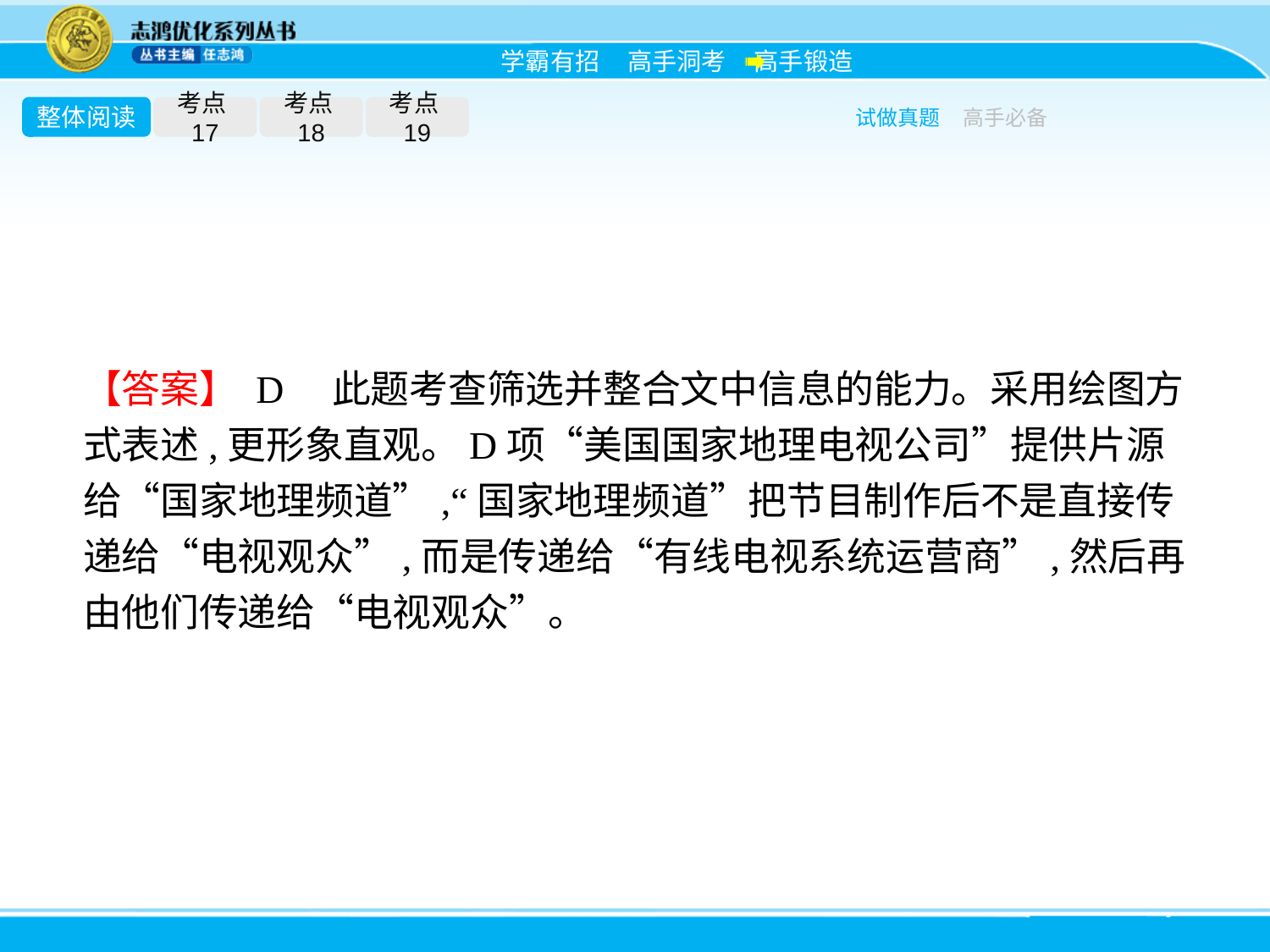

整体阅读
考点17
考点18
考点19
试做真题
高手必备
【答案】 D　此题考查筛选并整合文中信息的能力。采用绘图方式表述,更形象直观。D项“美国国家地理电视公司”提供片源给“国家地理频道”,“国家地理频道”把节目制作后不是直接传递给“电视观众”,而是传递给“有线电视系统运营商”,然后再由他们传递给“电视观众”。